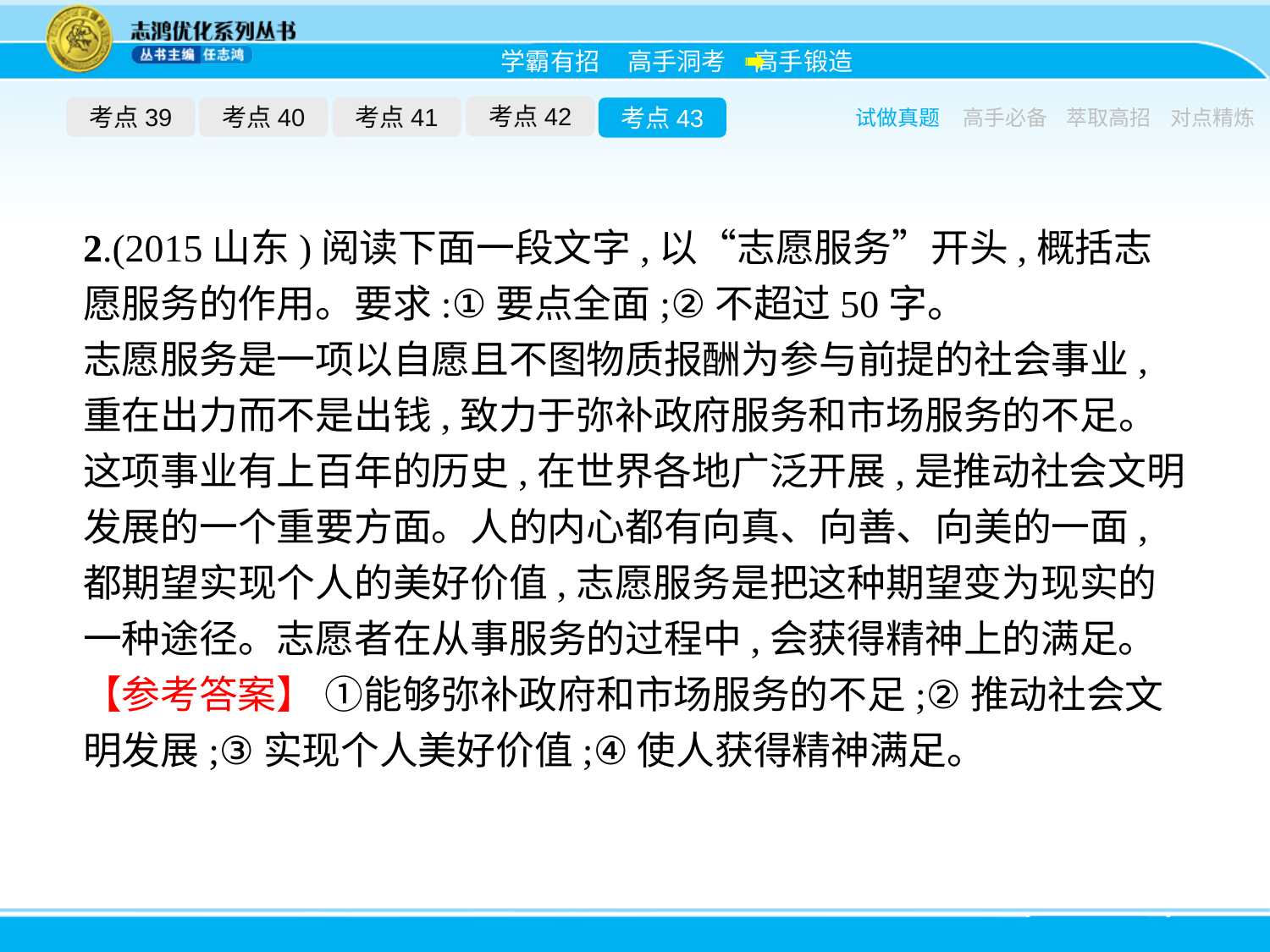

考点42
考点39
考点40
考点41
考点43
试做真题
高手必备
萃取高招
对点精炼
2.(2015山东)阅读下面一段文字,以“志愿服务”开头,概括志愿服务的作用。要求:①要点全面;②不超过50字。
志愿服务是一项以自愿且不图物质报酬为参与前提的社会事业,重在出力而不是出钱,致力于弥补政府服务和市场服务的不足。这项事业有上百年的历史,在世界各地广泛开展,是推动社会文明发展的一个重要方面。人的内心都有向真、向善、向美的一面,都期望实现个人的美好价值,志愿服务是把这种期望变为现实的一种途径。志愿者在从事服务的过程中,会获得精神上的满足。
【参考答案】 ①能够弥补政府和市场服务的不足;②推动社会文明发展;③实现个人美好价值;④使人获得精神满足。